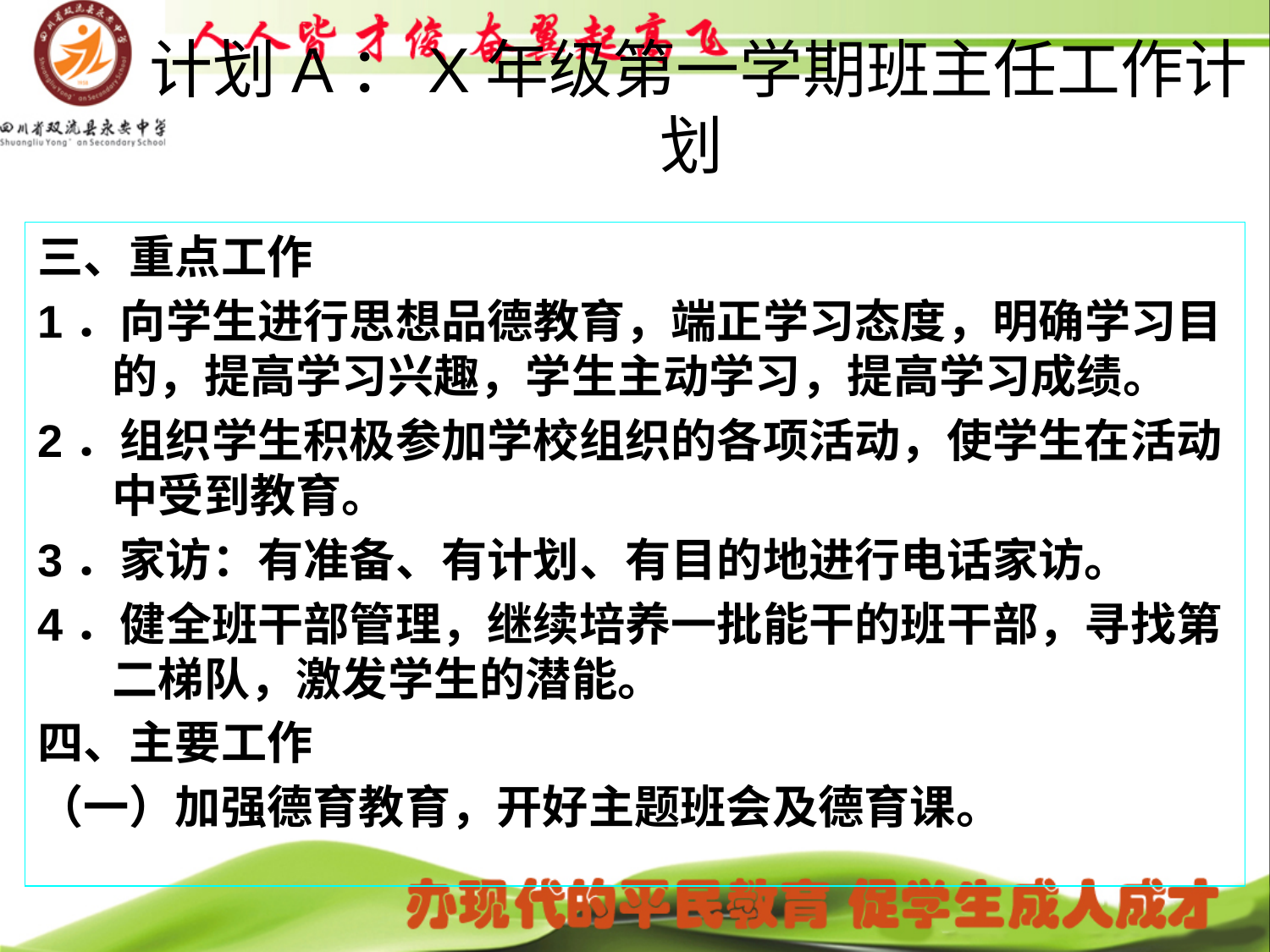

# 计划A：X年级第一学期班主任工作计划
三、重点工作
1．向学生进行思想品德教育，端正学习态度，明确学习目的，提高学习兴趣，学生主动学习，提高学习成绩。
2．组织学生积极参加学校组织的各项活动，使学生在活动中受到教育。
3．家访：有准备、有计划、有目的地进行电话家访。
4．健全班干部管理，继续培养一批能干的班干部，寻找第二梯队，激发学生的潜能。
四、主要工作
（一）加强德育教育，开好主题班会及德育课。